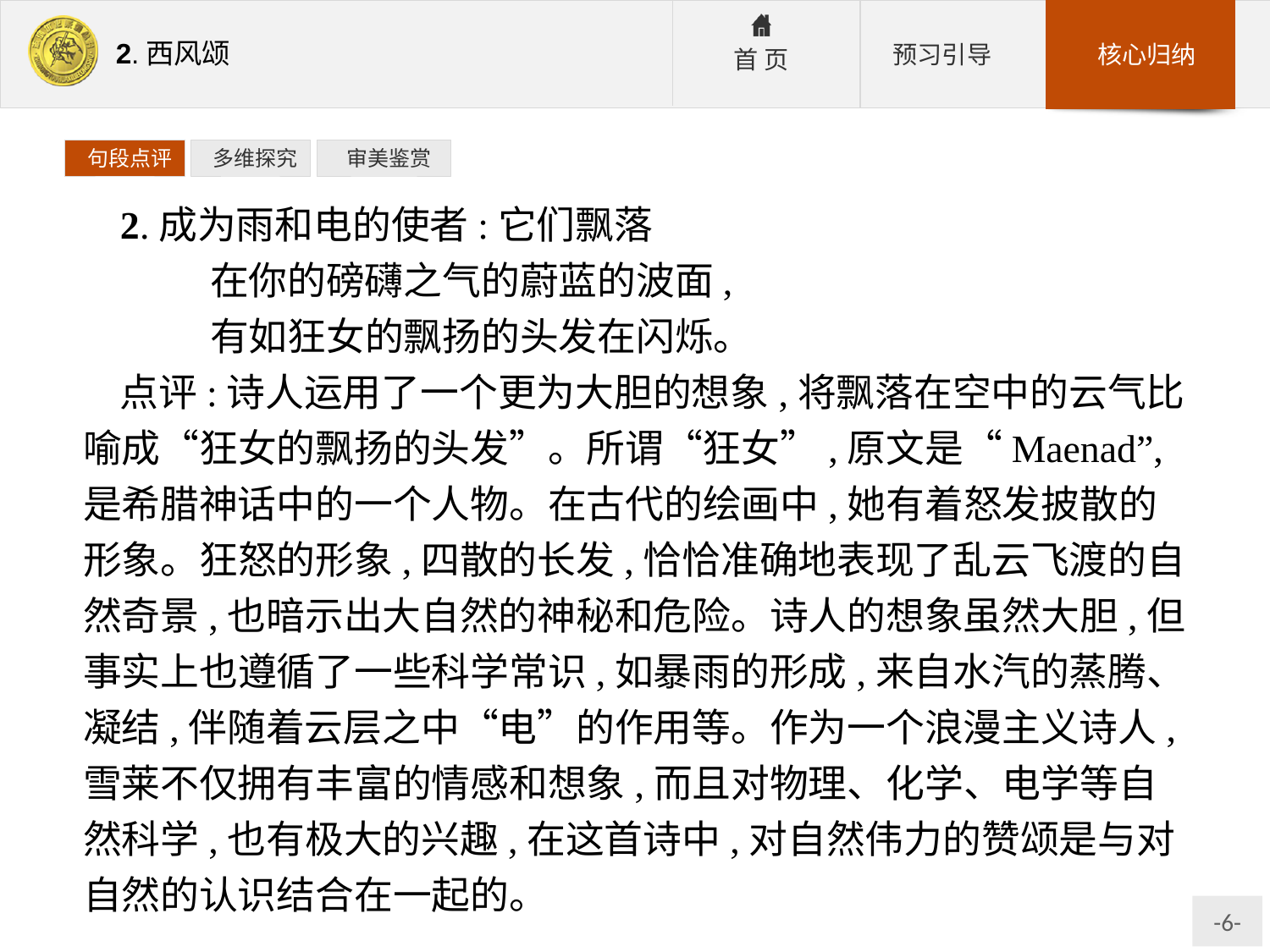

句段点评
 多维探究
 审美鉴赏
2.成为雨和电的使者:它们飘落
	在你的磅礴之气的蔚蓝的波面,
	有如狂女的飘扬的头发在闪烁。
点评:诗人运用了一个更为大胆的想象,将飘落在空中的云气比喻成“狂女的飘扬的头发”。所谓“狂女”,原文是“Maenad”,是希腊神话中的一个人物。在古代的绘画中,她有着怒发披散的形象。狂怒的形象,四散的长发,恰恰准确地表现了乱云飞渡的自然奇景,也暗示出大自然的神秘和危险。诗人的想象虽然大胆,但事实上也遵循了一些科学常识,如暴雨的形成,来自水汽的蒸腾、凝结,伴随着云层之中“电”的作用等。作为一个浪漫主义诗人,雪莱不仅拥有丰富的情感和想象,而且对物理、化学、电学等自然科学,也有极大的兴趣,在这首诗中,对自然伟力的赞颂是与对自然的认识结合在一起的。